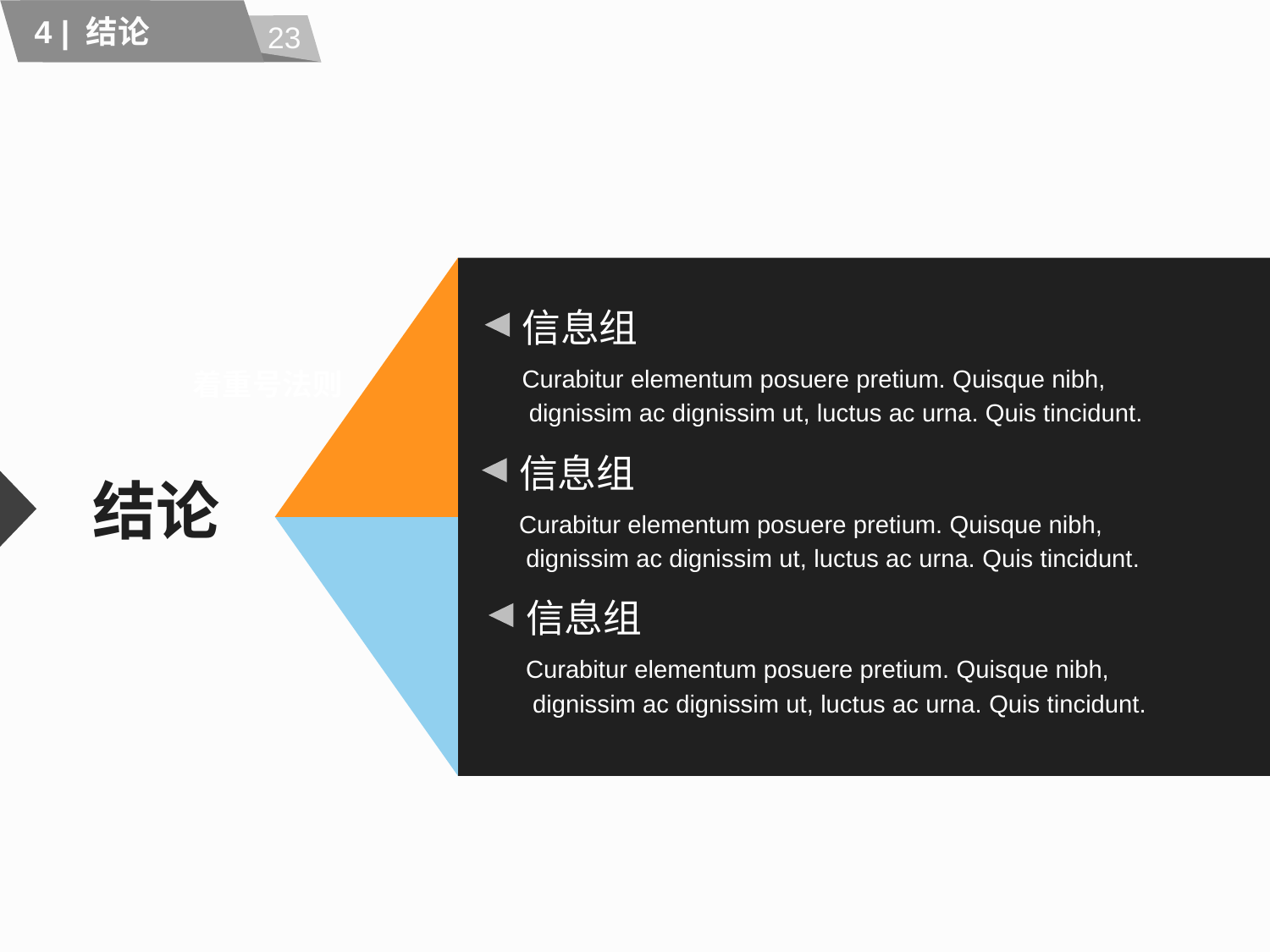

23
4 | 结论

信息组

着重号法则
Curabitur elementum posuere pretium. Quisque nibh,
 dignissim ac dignissim ut, luctus ac urna. Quis tincidunt.
信息组

# 结论

Curabitur elementum posuere pretium. Quisque nibh,
 dignissim ac dignissim ut, luctus ac urna. Quis tincidunt.
信息组

Curabitur elementum posuere pretium. Quisque nibh,
 dignissim ac dignissim ut, luctus ac urna. Quis tincidunt.